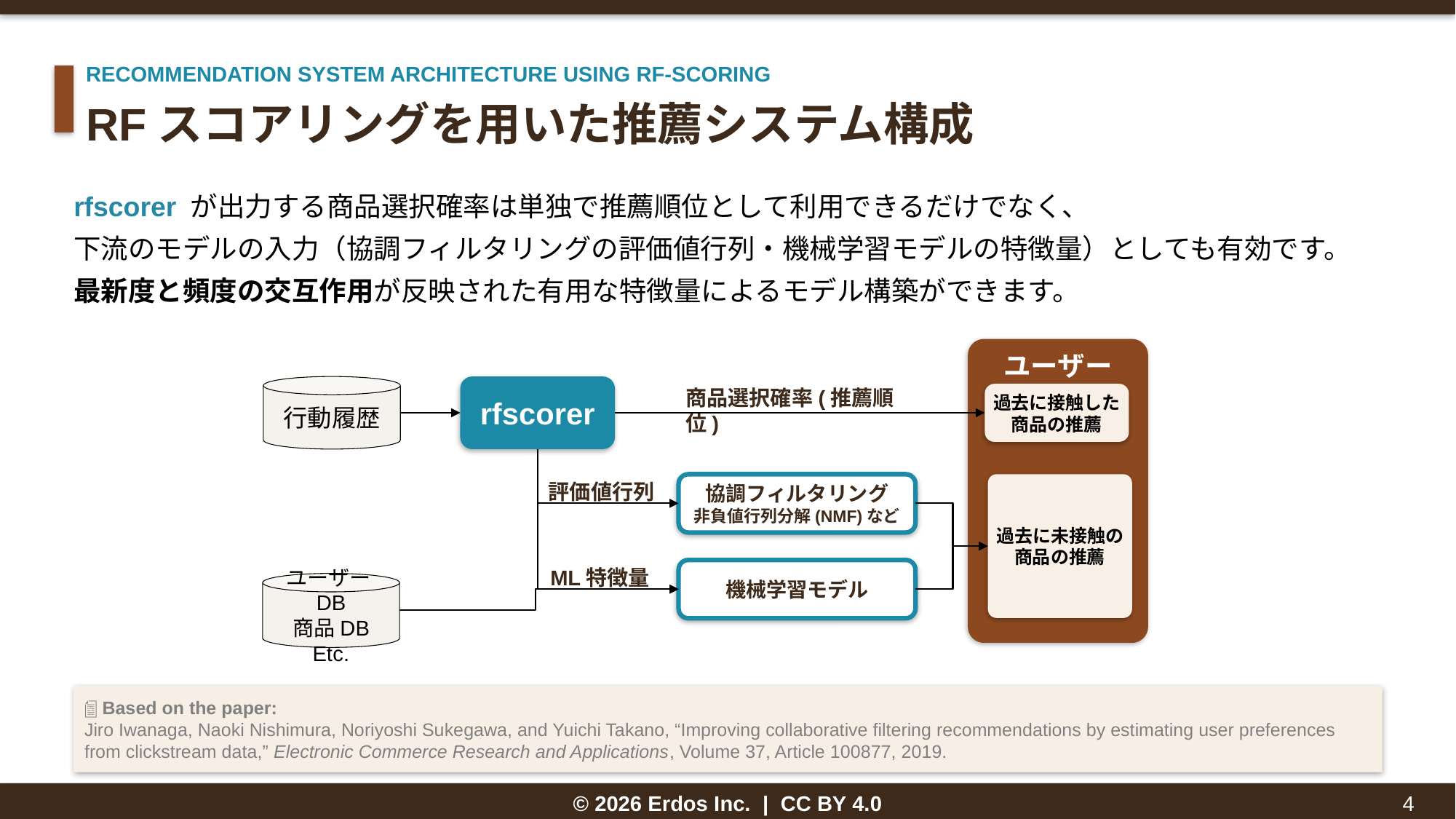

RECOMMENDATION SYSTEM ARCHITECTURE USING RF-SCORING
RFスコアリングを用いた推薦システム構成

rfscorer が出力する商品選択確率は単独で推薦順位として利用できるだけでなく、
下流のモデルの入力（協調フィルタリングの評価値行列・機械学習モデルの特徴量）としても有効です。
最新度と頻度の交互作用が反映された有用な特徴量によるモデル構築ができます。
ユーザー
行動履歴
rfscorer
商品選択確率(推薦順位)
過去に接触した
商品の推薦
評価値行列
過去に未接触の
商品の推薦
協調フィルタリング
非負値行列分解(NMF)など
ML特徴量
機械学習モデル
ユーザーDB
商品DB
Etc.
📄 Based on the paper:
Jiro Iwanaga, Naoki Nishimura, Noriyoshi Sukegawa, and Yuichi Takano, “Improving collaborative filtering recommendations by estimating user preferences from clickstream data,” Electronic Commerce Research and Applications, Volume 37, Article 100877, 2019.

© 2026 Erdos Inc.  |  CC BY 4.0
4